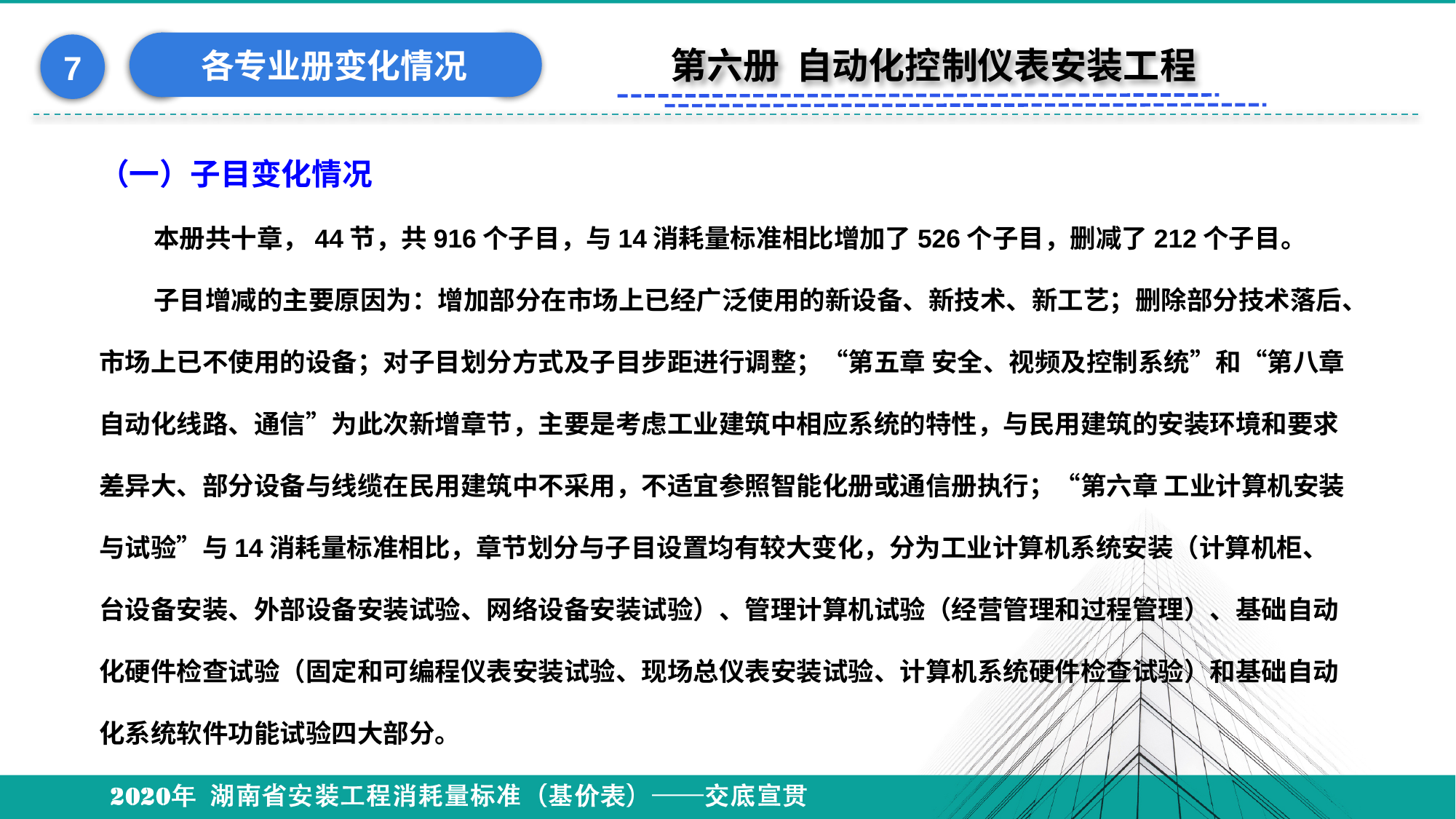

各专业册变化情况

7
第六册  自动化控制仪表安装工程
（一）子目变化情况
本册共十章，44节，共916个子目，与14消耗量标准相比增加了526个子目，删减了212个子目。
子目增减的主要原因为：增加部分在市场上已经广泛使用的新设备、新技术、新工艺；删除部分技术落后、市场上已不使用的设备；对子目划分方式及子目步距进行调整；“第五章 安全、视频及控制系统”和“第八章 自动化线路、通信”为此次新增章节，主要是考虑工业建筑中相应系统的特性，与民用建筑的安装环境和要求差异大、部分设备与线缆在民用建筑中不采用，不适宜参照智能化册或通信册执行；“第六章 工业计算机安装与试验”与14消耗量标准相比，章节划分与子目设置均有较大变化，分为工业计算机系统安装（计算机柜、台设备安装、外部设备安装试验、网络设备安装试验）、管理计算机试验（经营管理和过程管理）、基础自动化硬件检查试验（固定和可编程仪表安装试验、现场总仪表安装试验、计算机系统硬件检查试验）和基础自动化系统软件功能试验四大部分。